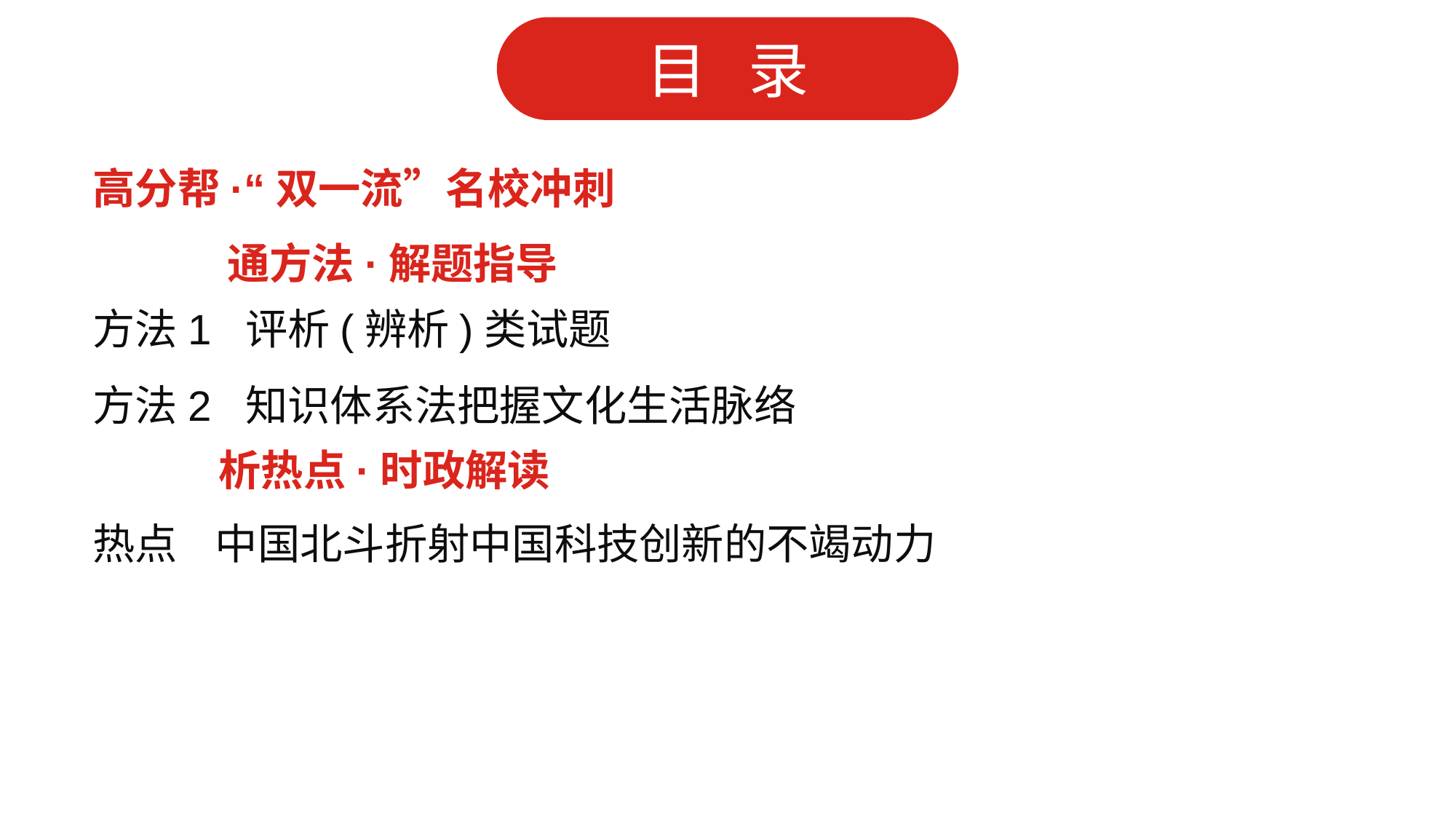

高分帮·“双一流”名校冲刺
          通方法·解题指导
方法1  评析(辨析)类试题
方法2  知识体系法把握文化生活脉络
            析热点·时政解读
热点    中国北斗折射中国科技创新的不竭动力